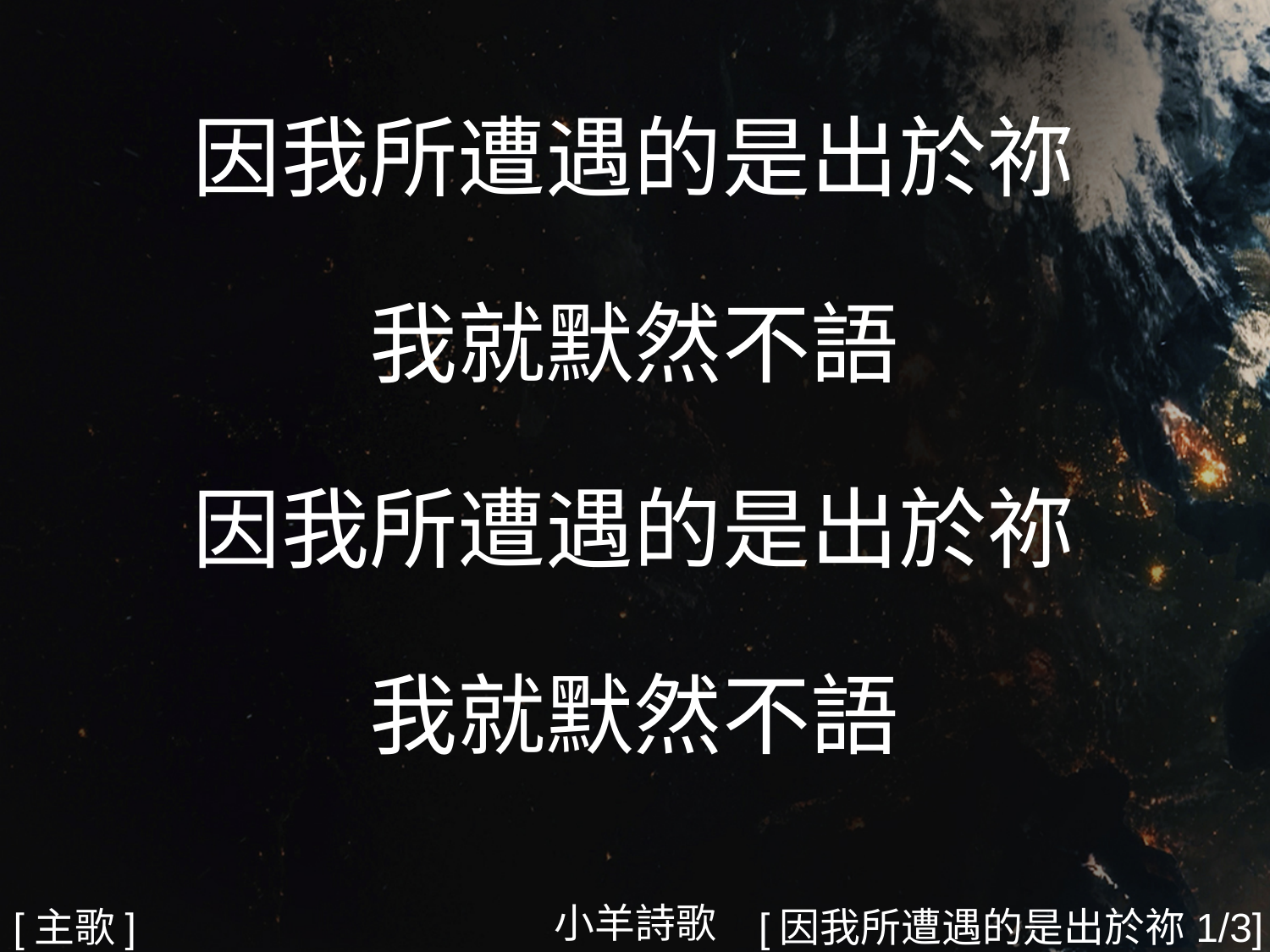

因我所遭遇的是出於祢

我就默然不語

因我所遭遇的是出於祢

我就默然不語
#

小羊詩歌
[主歌]
[因我所遭遇的是出於祢1/3]